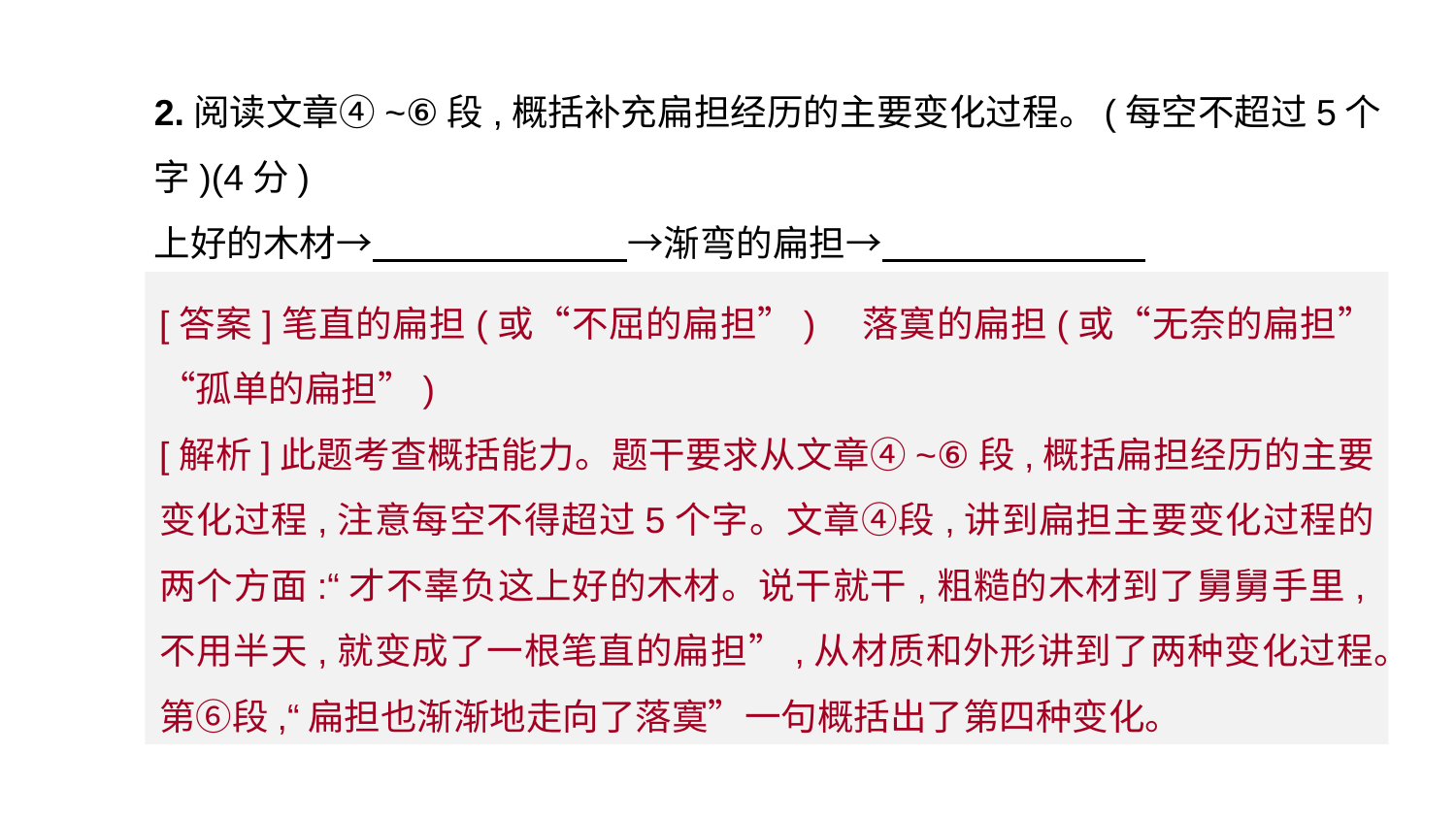

2.阅读文章④~⑥段,概括补充扁担经历的主要变化过程。(每空不超过5个字)(4分)
上好的木材→　　　　　　　→渐弯的扁担→
[答案]笔直的扁担(或“不屈的扁担”)　落寞的扁担(或“无奈的扁担”“孤单的扁担”)
[解析]此题考查概括能力。题干要求从文章④~⑥段,概括扁担经历的主要变化过程,注意每空不得超过5个字。文章④段,讲到扁担主要变化过程的两个方面:“才不辜负这上好的木材。说干就干,粗糙的木材到了舅舅手里,不用半天,就变成了一根笔直的扁担”,从材质和外形讲到了两种变化过程。第⑥段,“扁担也渐渐地走向了落寞”一句概括出了第四种变化。